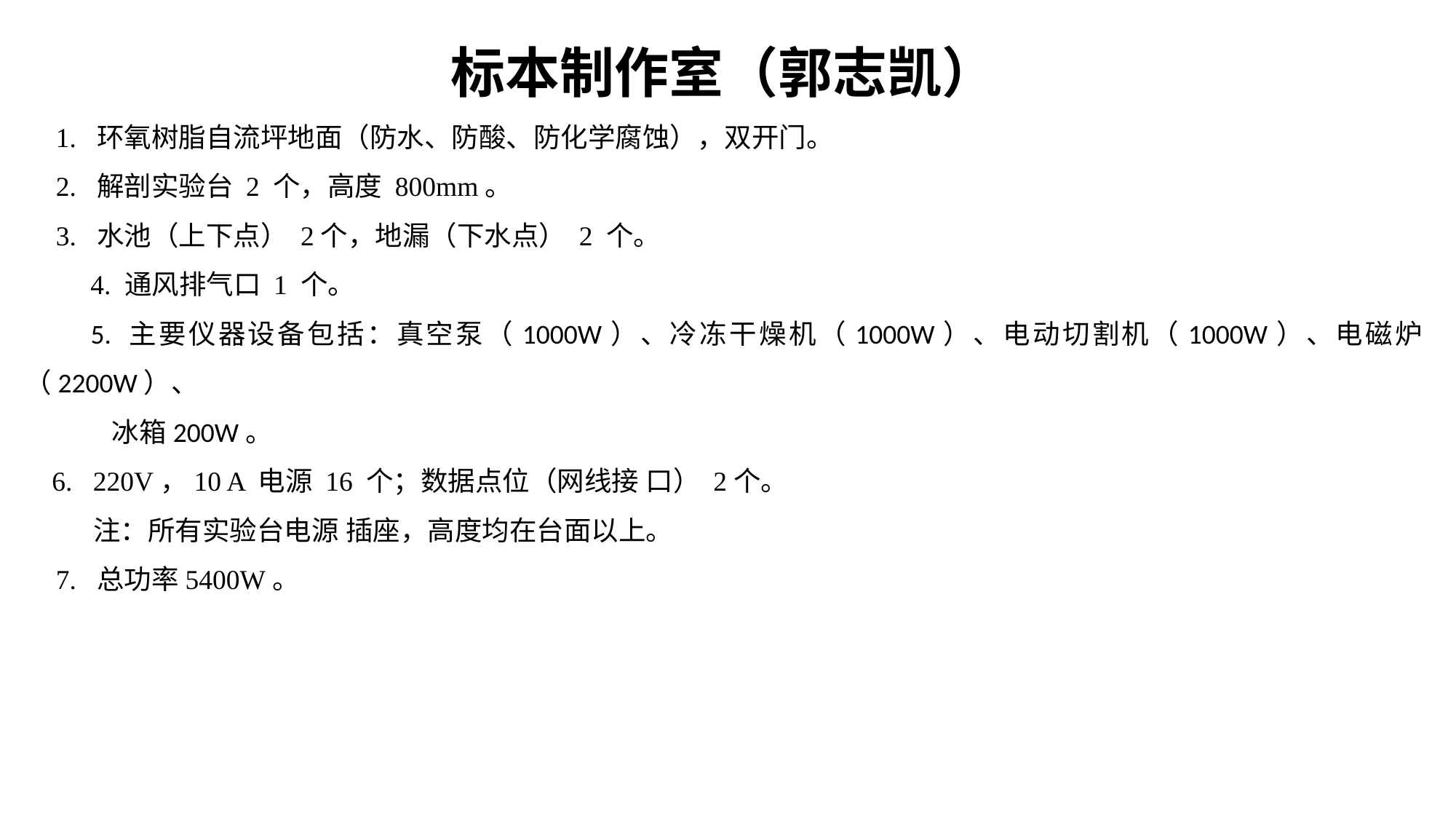

标本制作室（郭志凯）
1.  环氧树脂自流坪地面（防水、防酸、防化学腐蚀），双开门。
2.  解剖实验台 2 个，高度 800mm。
3.  水池（上下点） 2个，地漏（下水点） 2 个。
     4. 通风排气口 1 个。
    5. 主要仪器设备包括：真空泵（1000W）、冷冻干燥机（1000W）、电动切割机（1000W）、电磁炉（2200W）、
        冰箱200W。
    6.   220V，10 A 电源 16 个；数据点位（网线接 口） 2个。
     注：所有实验台电源 插座，高度均在台面以上。
7.  总功率5400W。